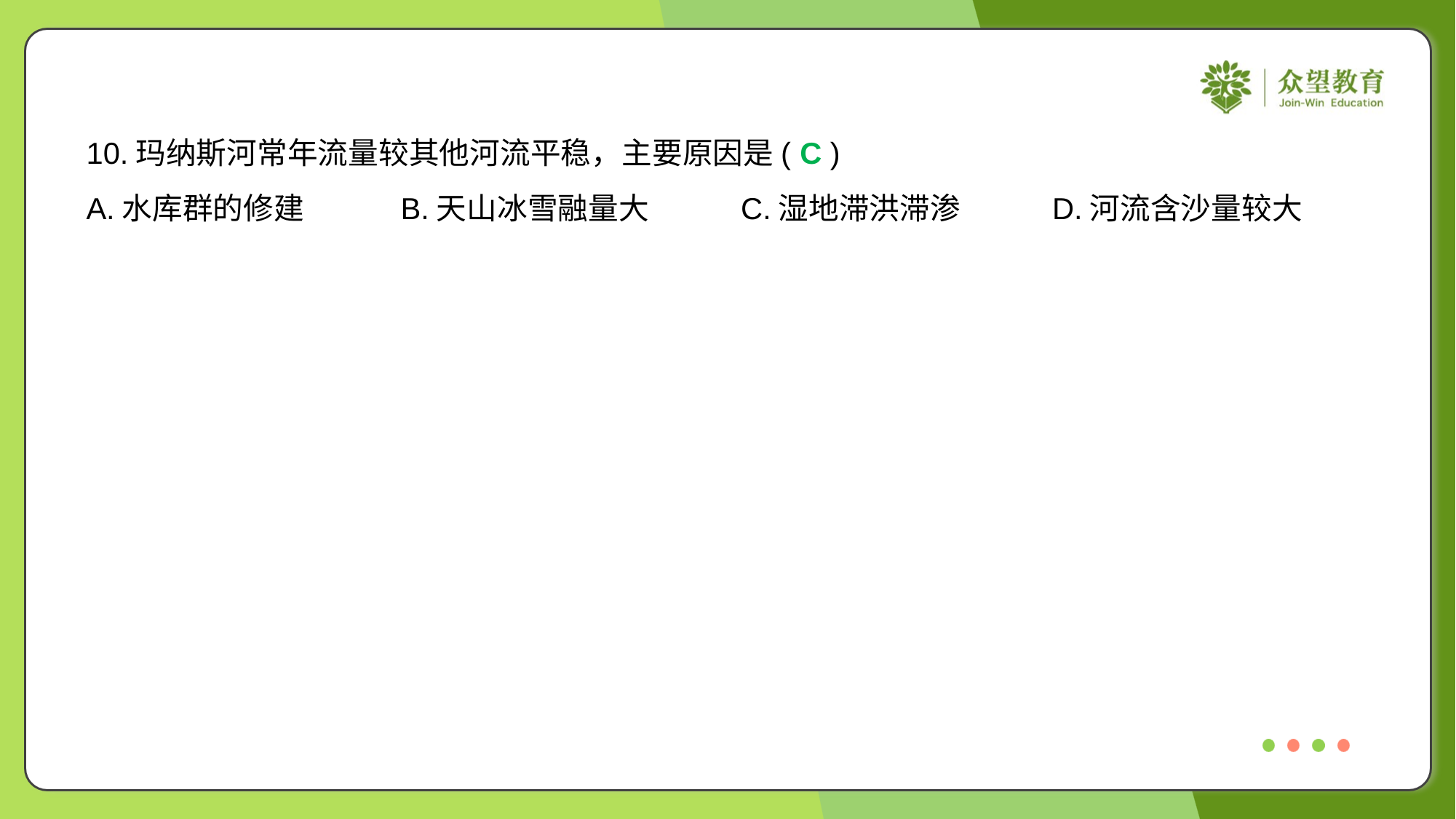

10.玛纳斯河常年流量较其他河流平稳，主要原因是(     )
C
A.水库群的修建	B.天山冰雪融量大	C.湿地滞洪滞渗	D.河流含沙量较大